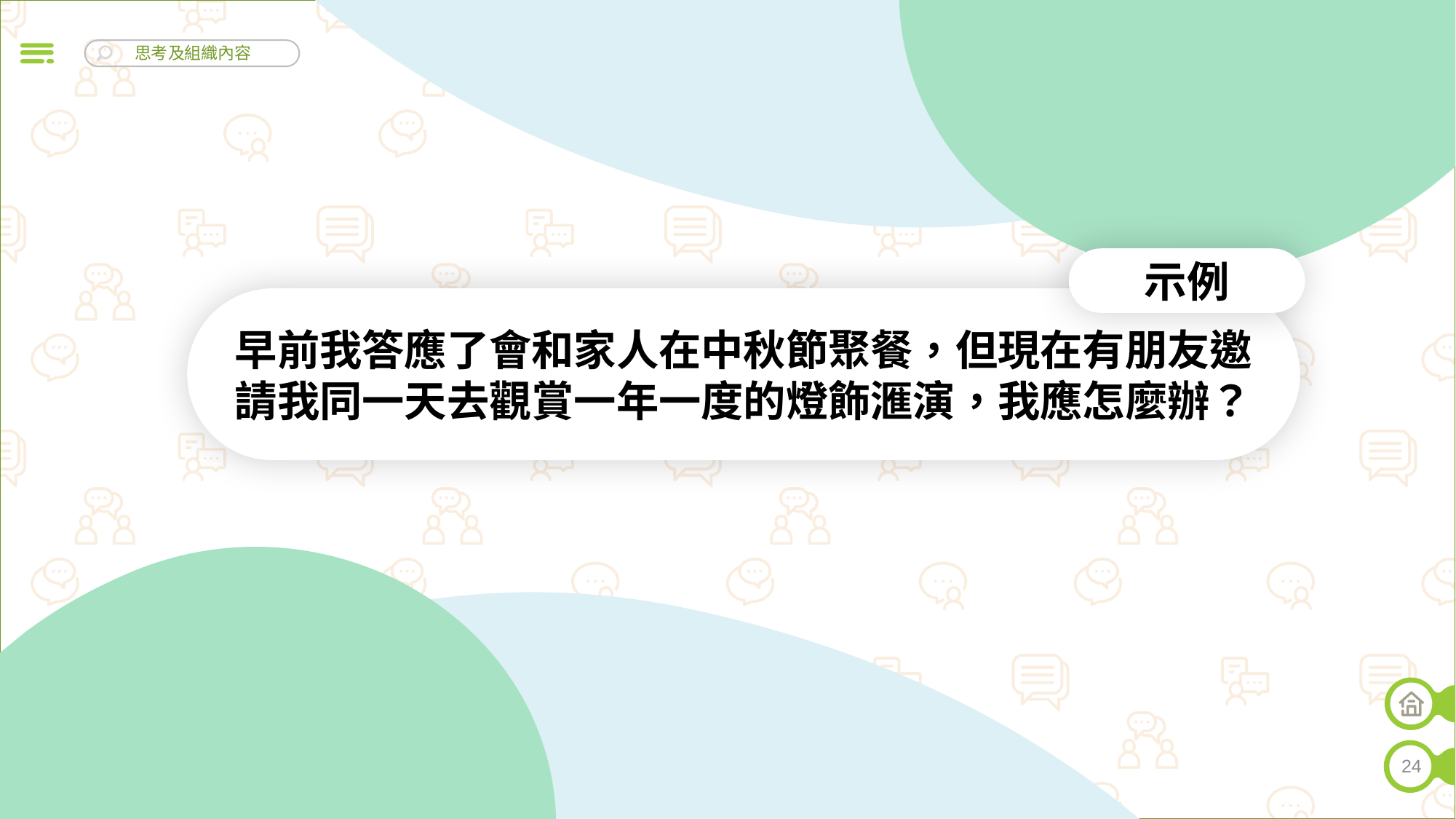

示例
早前我答應了會和家人在中秋節聚餐，但現在有朋友邀請我同一天去觀賞一年一度的燈飾滙演，我應怎麼辦？
24